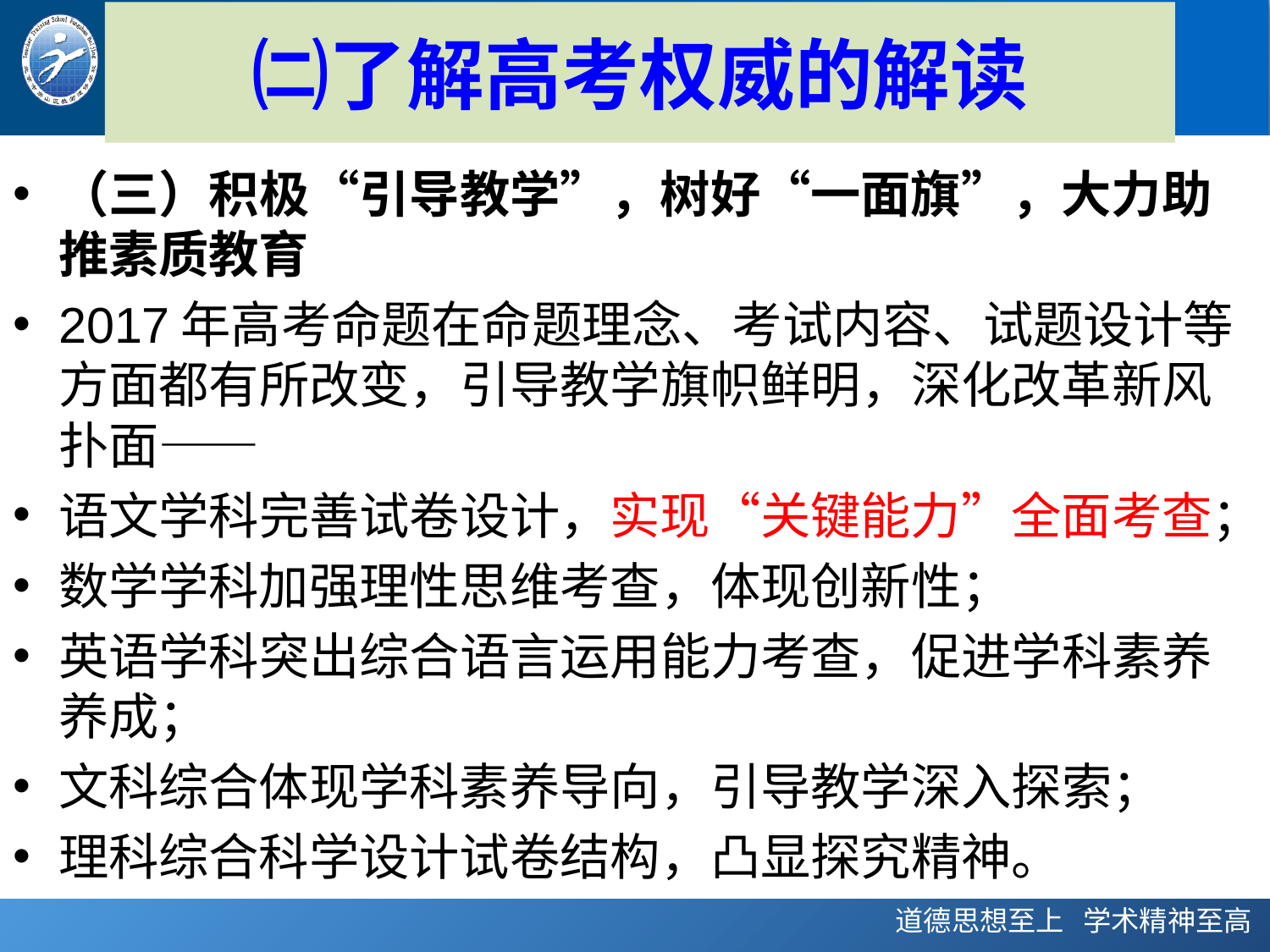

# ㈡了解高考权威的解读
（三）积极“引导教学”，树好“一面旗”，大力助推素质教育
2017年高考命题在命题理念、考试内容、试题设计等方面都有所改变，引导教学旗帜鲜明，深化改革新风扑面——
语文学科完善试卷设计，实现“关键能力”全面考查；
数学学科加强理性思维考查，体现创新性；
英语学科突出综合语言运用能力考查，促进学科素养养成；
文科综合体现学科素养导向，引导教学深入探索；
理科综合科学设计试卷结构，凸显探究精神。